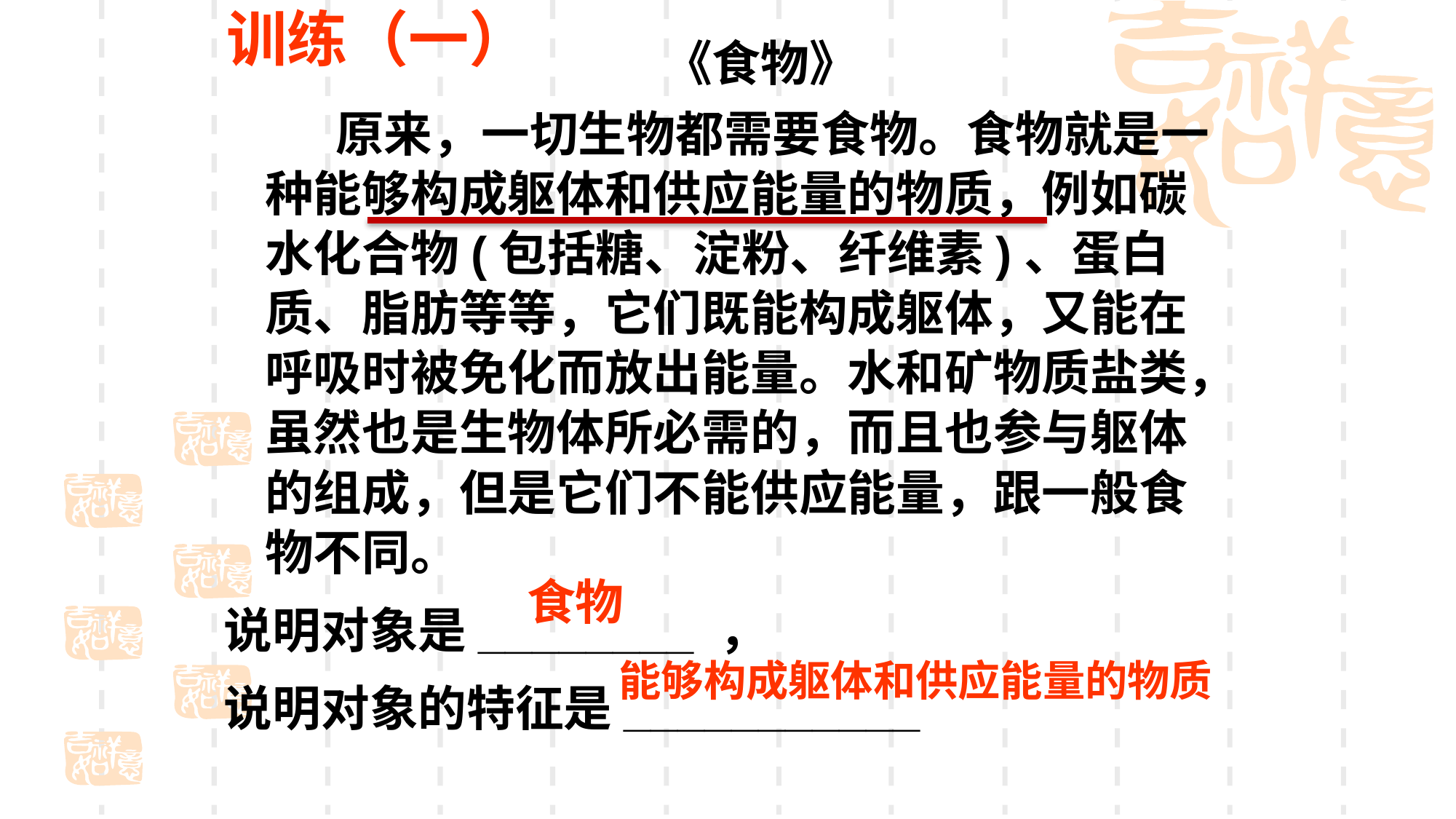

训练（一）
《食物》
         原来，一切生物都需要食物。食物就是一种能够构成躯体和供应能量的物质，例如碳水化合物(包括糖、淀粉、纤维素)、蛋白质、脂肪等等，它们既能构成躯体，又能在呼吸时被免化而放出能量。水和矿物质盐类，虽然也是生物体所必需的，而且也参与躯体的组成，但是它们不能供应能量，跟一般食物不同。
说明对象是________ ，
说明对象的特征是___________
食物
能够构成躯体和供应能量的物质